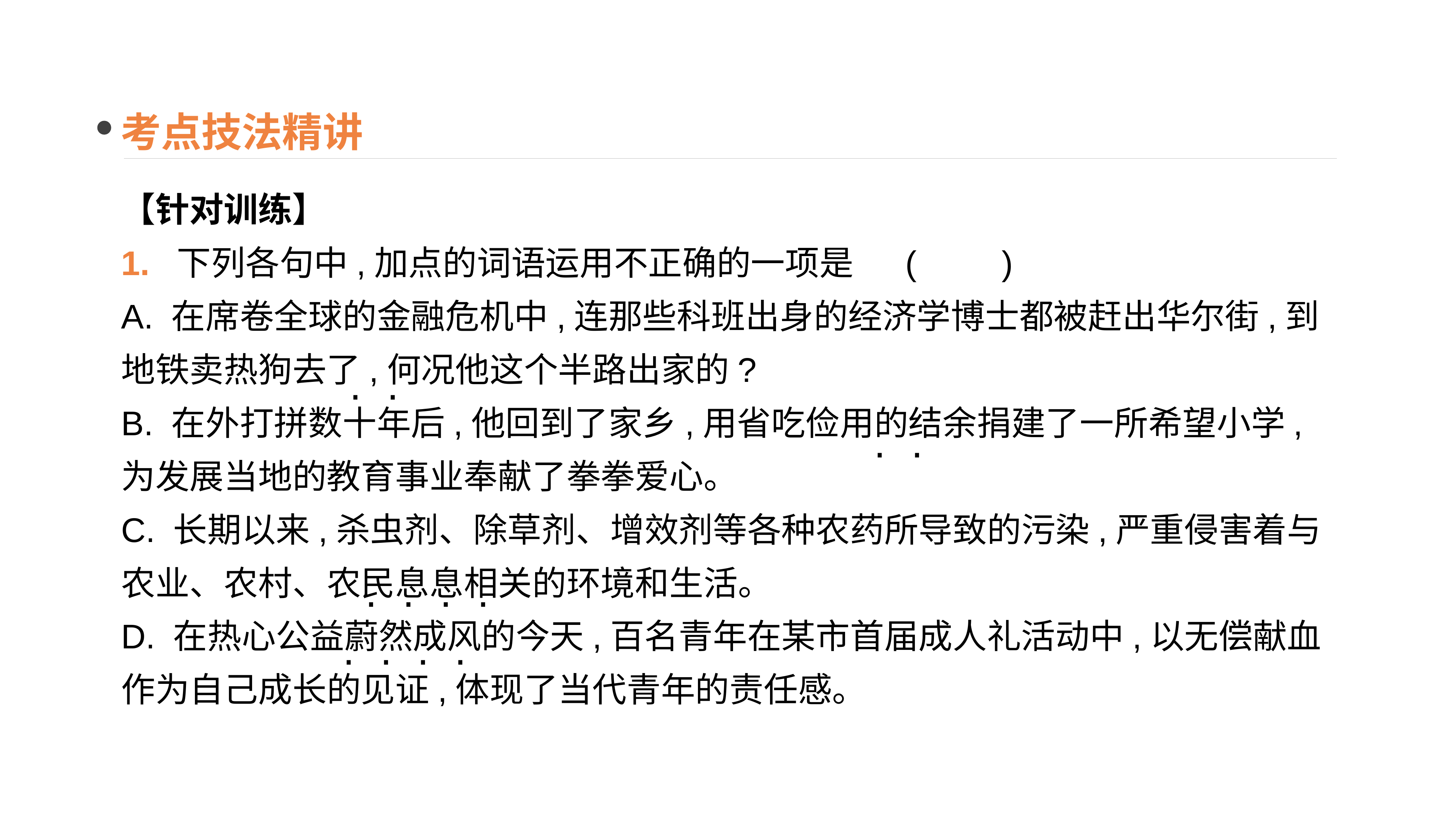

考点技法精讲

【针对训练】
1.  下列各句中,加点的词语运用不正确的一项是	(　　)
A. 在席卷全球的金融危机中,连那些科班出身的经济学博士都被赶出华尔街,到地铁卖热狗去了,何况他这个半路出家的?
B. 在外打拼数十年后,他回到了家乡,用省吃俭用的结余捐建了一所希望小学,为发展当地的教育事业奉献了拳拳爱心。
C. 长期以来,杀虫剂、除草剂、增效剂等各种农药所导致的污染,严重侵害着与农业、农村、农民息息相关的环境和生活。
D. 在热心公益蔚然成风的今天,百名青年在某市首届成人礼活动中,以无偿献血作为自己成长的见证,体现了当代青年的责任感。
·  ·
·  ·
·  ·  ·  ·
·  ·  ·  ·